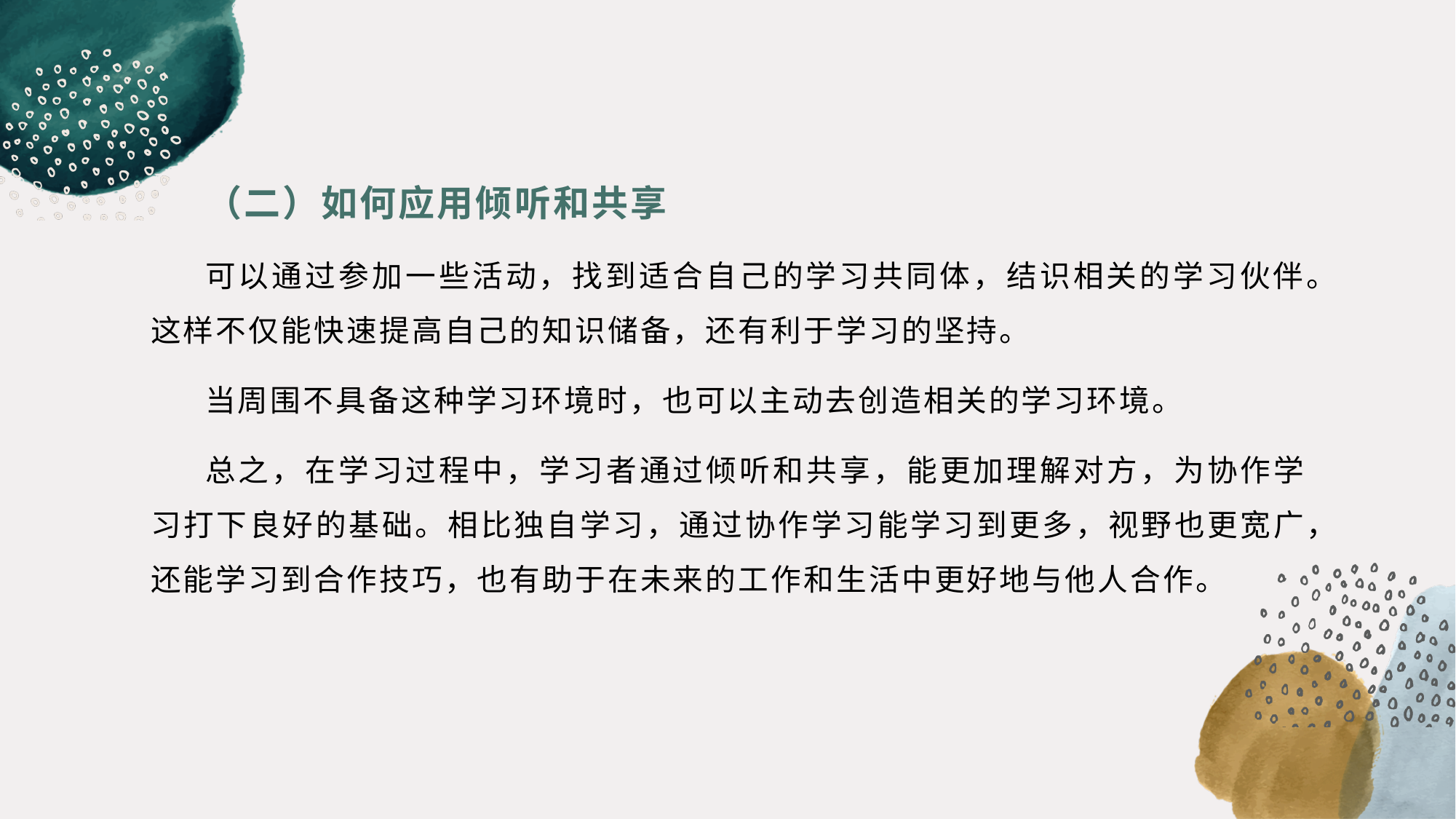

（二）如何应用倾听和共享
可以通过参加一些活动，找到适合自己的学习共同体，结识相关的学习伙伴。这样不仅能快速提高自己的知识储备，还有利于学习的坚持。
当周围不具备这种学习环境时，也可以主动去创造相关的学习环境。
总之，在学习过程中，学习者通过倾听和共享，能更加理解对方，为协作学习打下良好的基础。相比独自学习，通过协作学习能学习到更多，视野也更宽广，还能学习到合作技巧，也有助于在未来的工作和生活中更好地与他人合作。